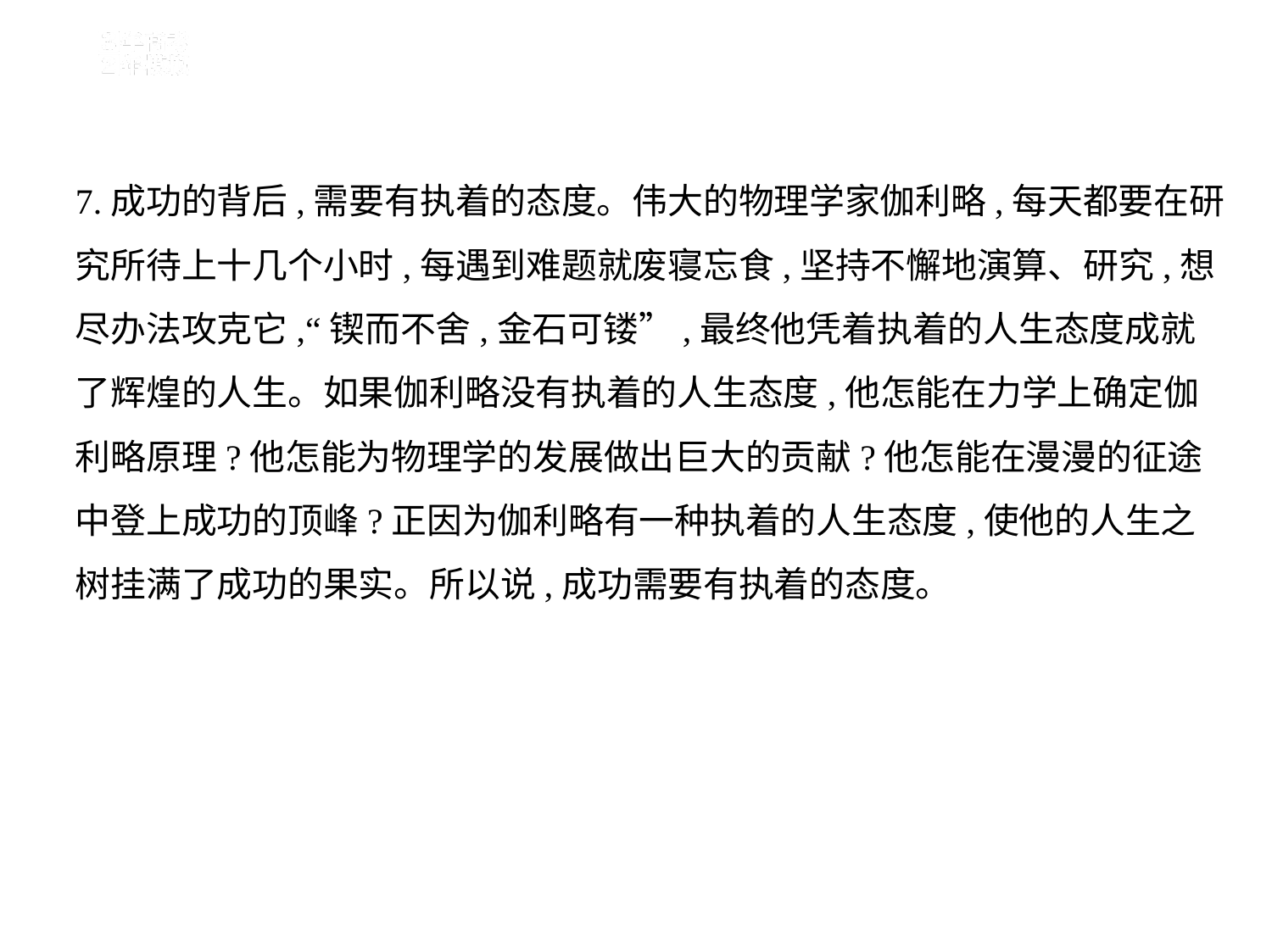

7.成功的背后,需要有执着的态度。伟大的物理学家伽利略,每天都要在研
究所待上十几个小时,每遇到难题就废寝忘食,坚持不懈地演算、研究,想
尽办法攻克它,“锲而不舍,金石可镂”,最终他凭着执着的人生态度成就
了辉煌的人生。如果伽利略没有执着的人生态度,他怎能在力学上确定伽
利略原理?他怎能为物理学的发展做出巨大的贡献?他怎能在漫漫的征途
中登上成功的顶峰?正因为伽利略有一种执着的人生态度,使他的人生之
树挂满了成功的果实。所以说,成功需要有执着的态度。